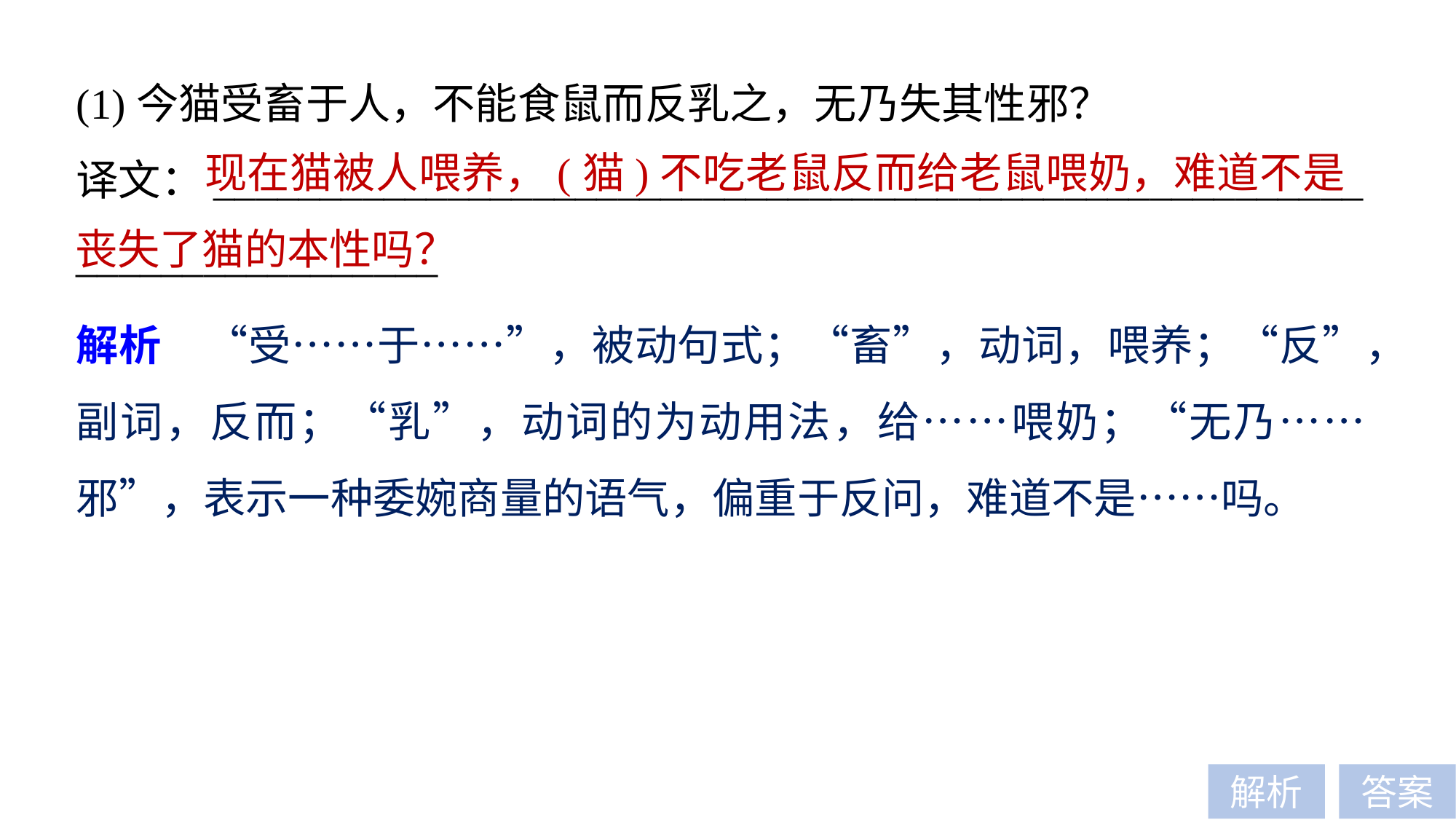

(1)今猫受畜于人，不能食鼠而反乳之，无乃失其性邪？
译文：______________________________________________________
_________________
            现在猫被人喂养，(猫)不吃老鼠反而给老鼠喂奶，难道不是丧失了猫的本性吗？
解析　“受……于……”，被动句式；“畜”，动词，喂养；“反”，副词，反而；“乳”，动词的为动用法，给……喂奶；“无乃……邪”，表示一种委婉商量的语气，偏重于反问，难道不是……吗。
解析
答案